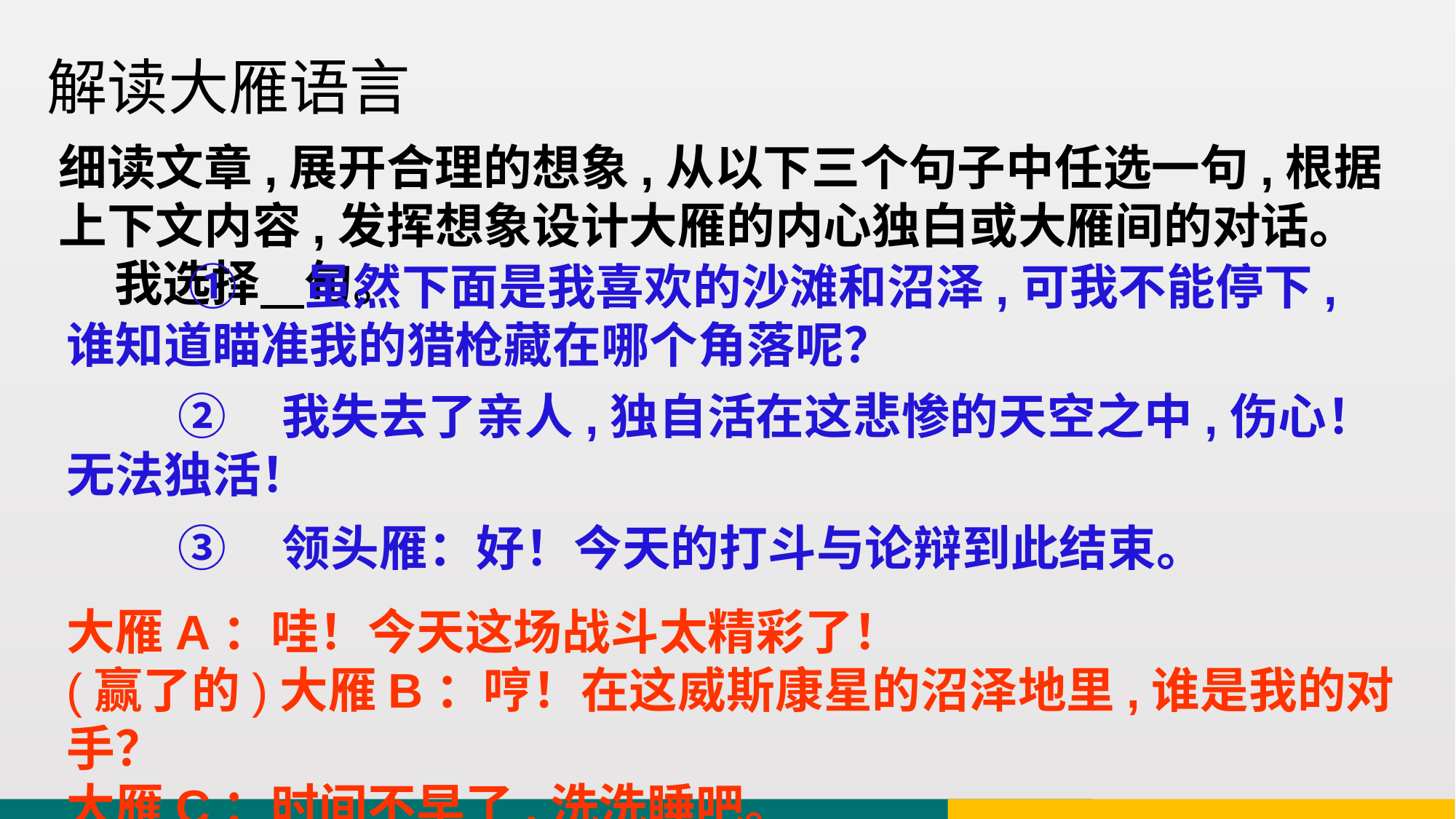

解读大雁语言
细读文章,展开合理的想象,从以下三个句子中任选一句,根据上下文内容,发挥想象设计大雁的内心独白或大雁间的对话。
    我选择    句。
           ①     虽然下面是我喜欢的沙滩和沼泽,可我不能停下,谁知道瞄准我的猎枪藏在哪个角落呢？
          ②    我失去了亲人,独自活在这悲惨的天空之中,伤心！无法独活！
          ③    领头雁：好！今天的打斗与论辩到此结束。
大雁A：哇！今天这场战斗太精彩了！
(赢了的)大雁B：哼！在这威斯康星的沼泽地里,谁是我的对手？
大雁C：时间不早了,洗洗睡吧。